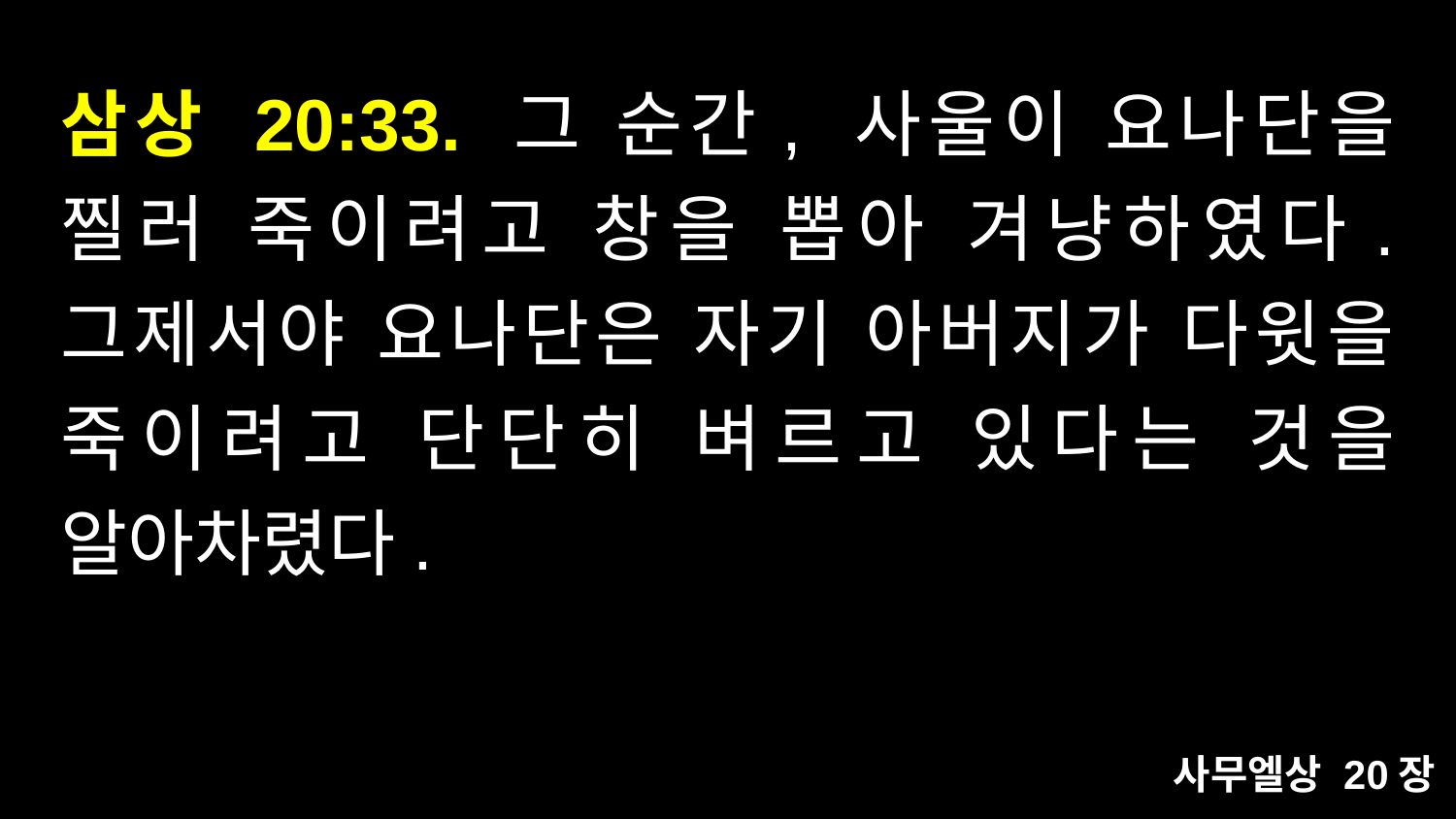

# 삼상 20:33. 그 순간, 사울이 요나단을 찔러 죽이려고 창을 뽑아 겨냥하였다. 그제서야 요나단은 자기 아버지가 다윗을 죽이려고 단단히 벼르고 있다는 것을 알아차렸다.
사무엘상 20장